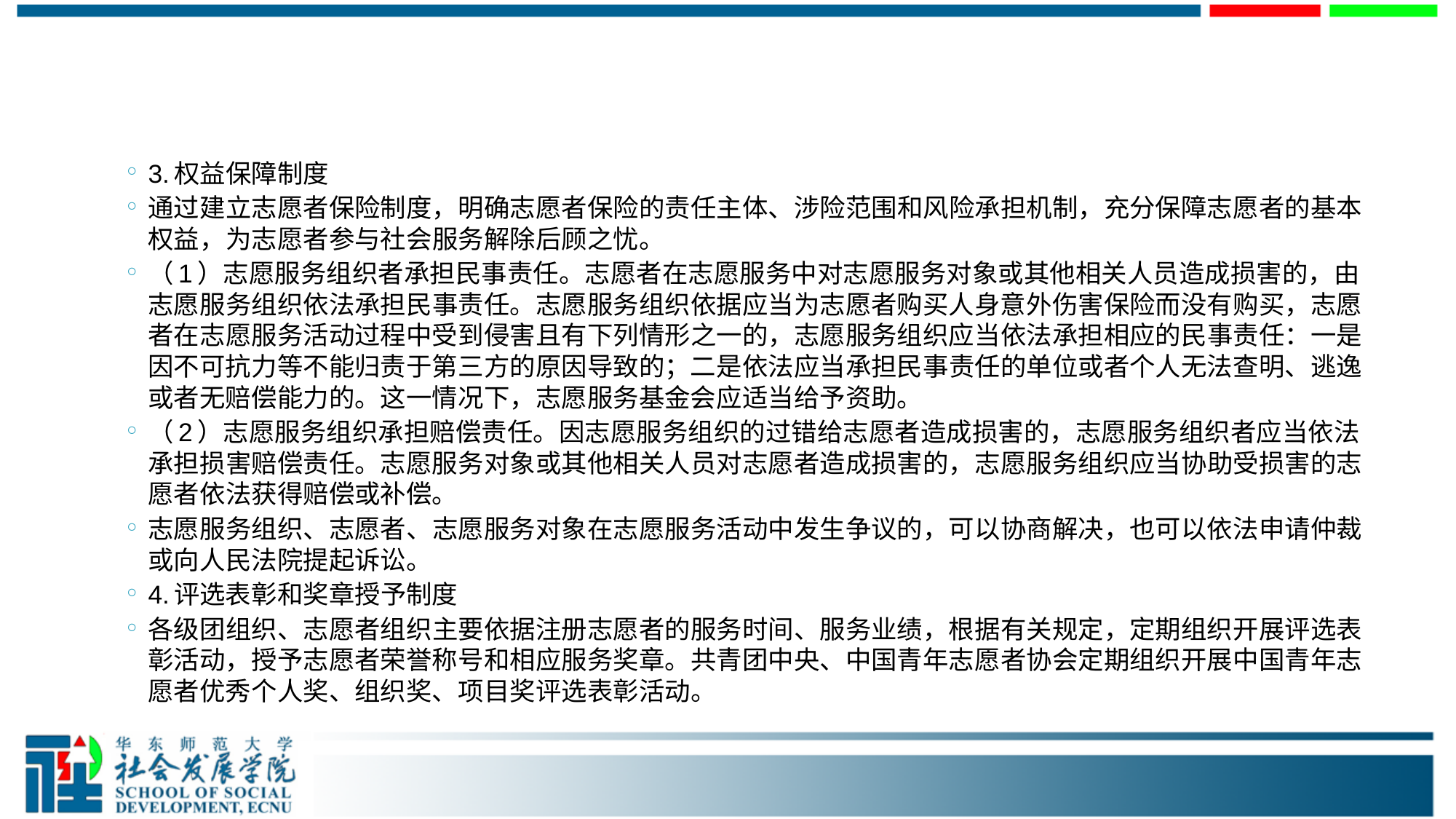

#
3.权益保障制度
通过建立志愿者保险制度，明确志愿者保险的责任主体、涉险范围和风险承担机制，充分保障志愿者的基本权益，为志愿者参与社会服务解除后顾之忧。
（1）志愿服务组织者承担民事责任。志愿者在志愿服务中对志愿服务对象或其他相关人员造成损害的，由志愿服务组织依法承担民事责任。志愿服务组织依据应当为志愿者购买人身意外伤害保险而没有购买，志愿者在志愿服务活动过程中受到侵害且有下列情形之一的，志愿服务组织应当依法承担相应的民事责任：一是因不可抗力等不能归责于第三方的原因导致的；二是依法应当承担民事责任的单位或者个人无法查明、逃逸或者无赔偿能力的。这一情况下，志愿服务基金会应适当给予资助。
（2）志愿服务组织承担赔偿责任。因志愿服务组织的过错给志愿者造成损害的，志愿服务组织者应当依法承担损害赔偿责任。志愿服务对象或其他相关人员对志愿者造成损害的，志愿服务组织应当协助受损害的志愿者依法获得赔偿或补偿。
志愿服务组织、志愿者、志愿服务对象在志愿服务活动中发生争议的，可以协商解决，也可以依法申请仲裁或向人民法院提起诉讼。
4.评选表彰和奖章授予制度
各级团组织、志愿者组织主要依据注册志愿者的服务时间、服务业绩，根据有关规定，定期组织开展评选表彰活动，授予志愿者荣誉称号和相应服务奖章。共青团中央、中国青年志愿者协会定期组织开展中国青年志愿者优秀个人奖、组织奖、项目奖评选表彰活动。